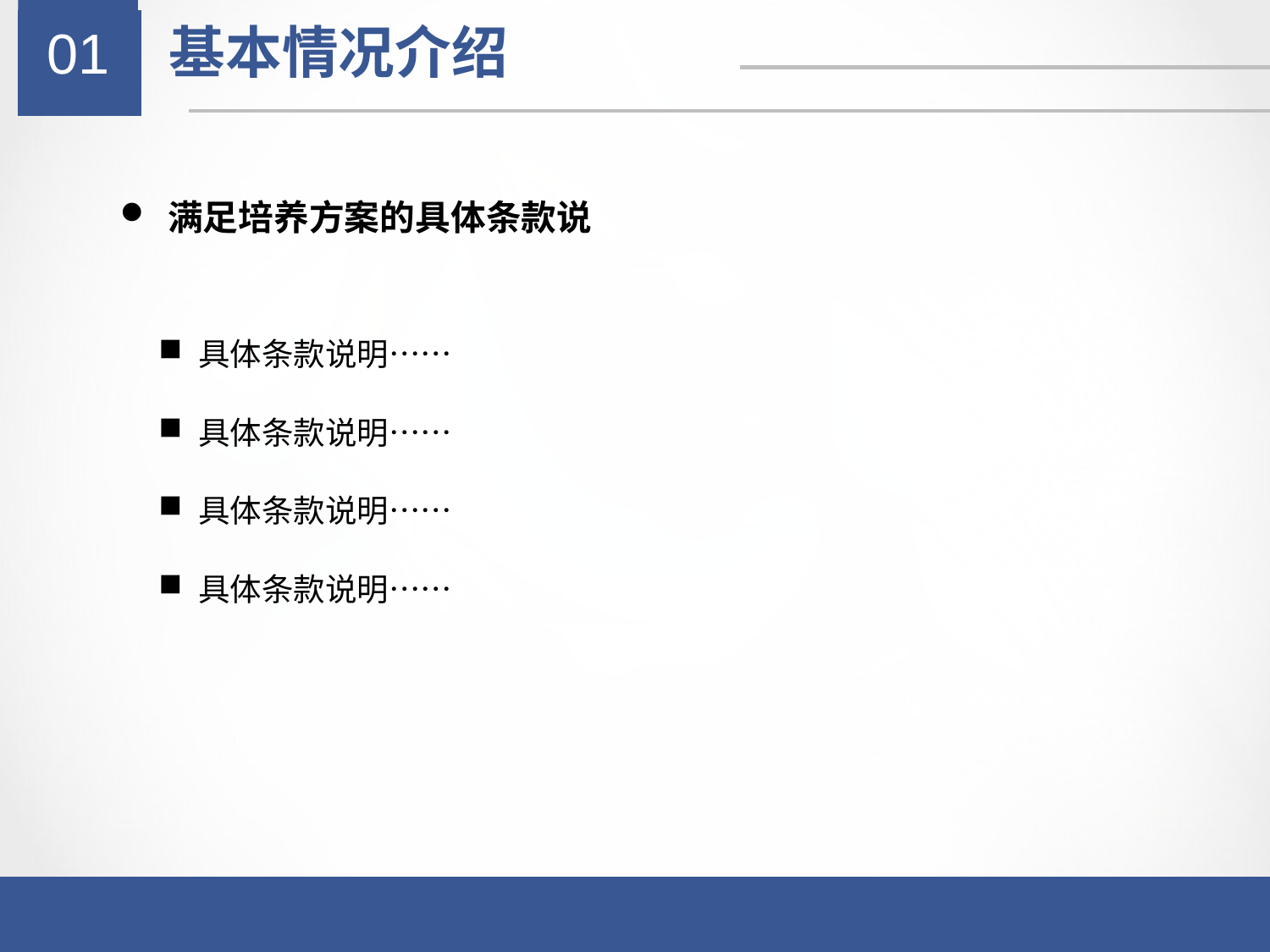

01
基本情况介绍
满足培养方案的具体条款说

具体条款说明……
具体条款说明……
具体条款说明……
具体条款说明……